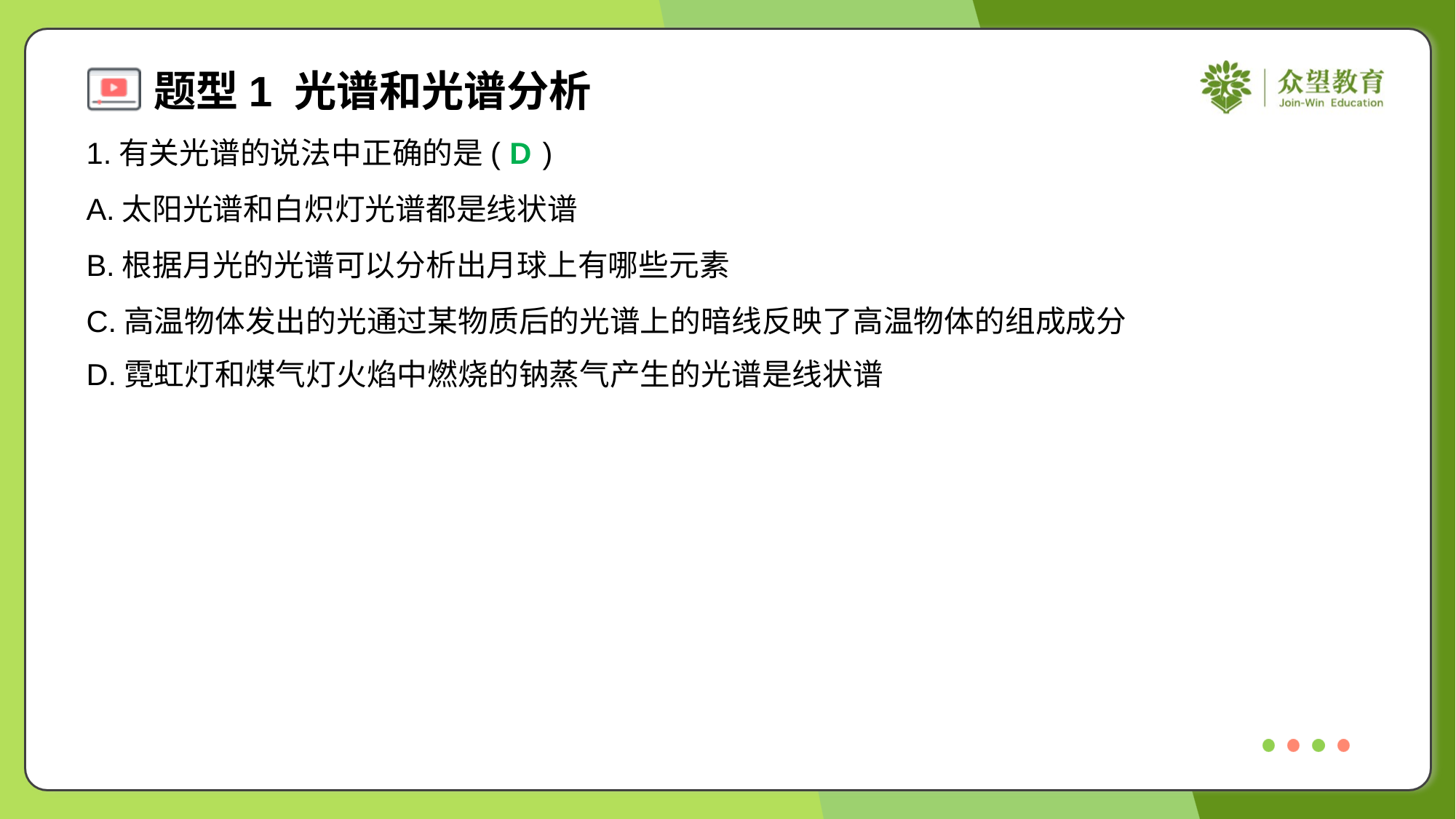

1.有关光谱的说法中正确的是(     )
D
A.太阳光谱和白炽灯光谱都是线状谱
B.根据月光的光谱可以分析出月球上有哪些元素
C.高温物体发出的光通过某物质后的光谱上的暗线反映了高温物体的组成成分
D.霓虹灯和煤气灯火焰中燃烧的钠蒸气产生的光谱是线状谱